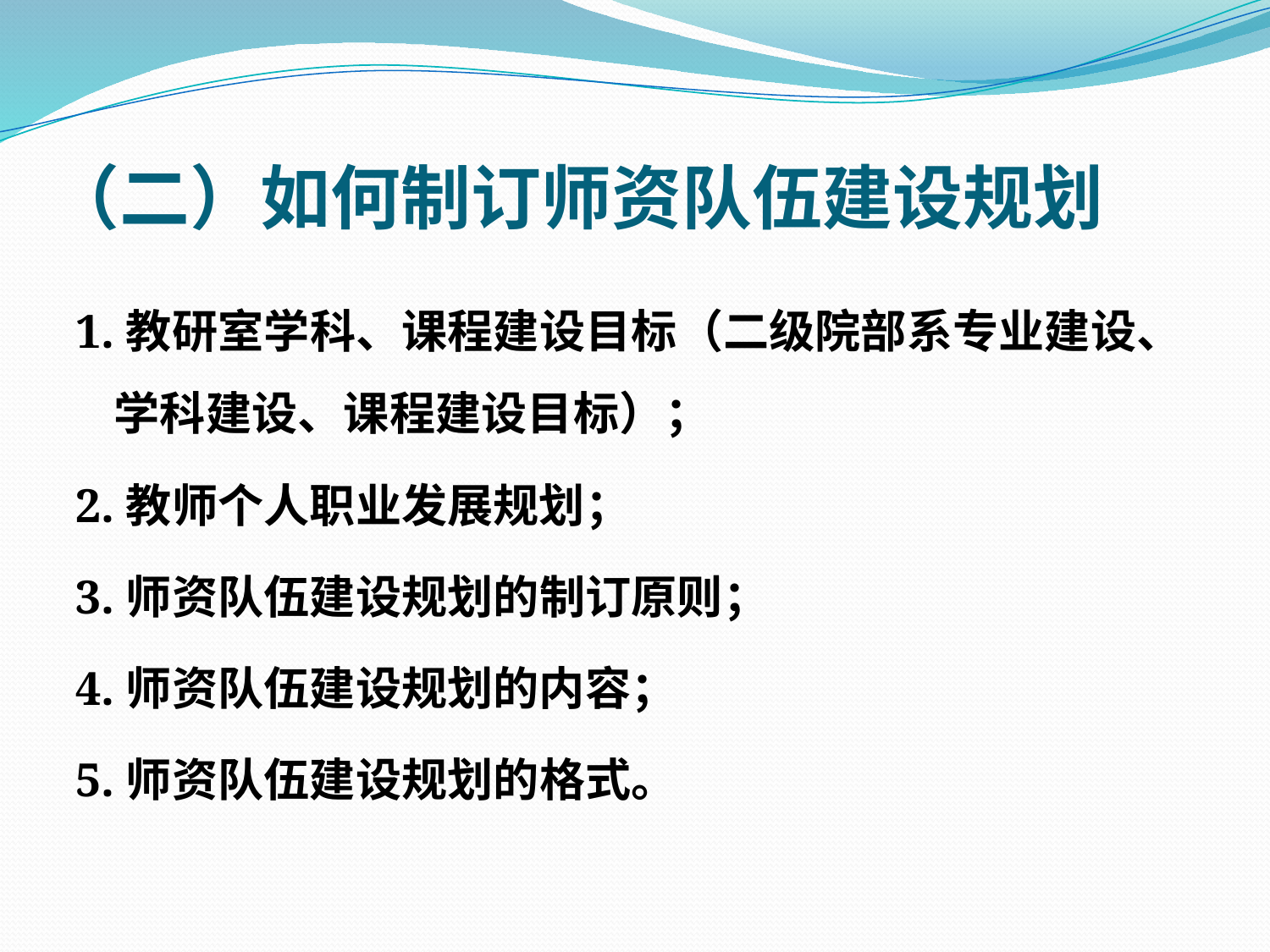

# （二）如何制订师资队伍建设规划
1.教研室学科、课程建设目标（二级院部系专业建设、学科建设、课程建设目标）；
2.教师个人职业发展规划；
3.师资队伍建设规划的制订原则；
4.师资队伍建设规划的内容；
5.师资队伍建设规划的格式。